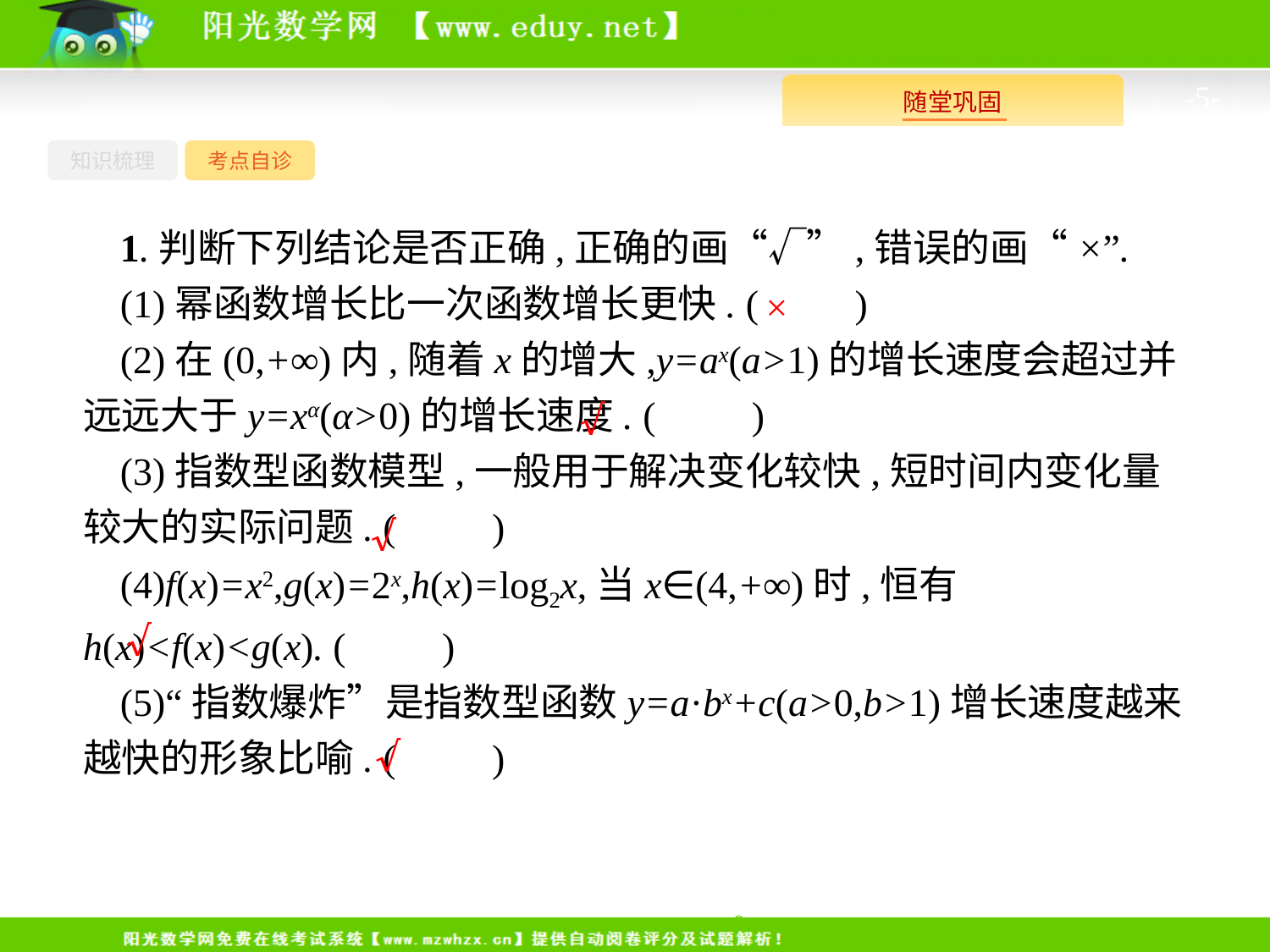

-5-
知识梳理
考点自诊
1.判断下列结论是否正确,正确的画“√”,错误的画“×”.
(1)幂函数增长比一次函数增长更快. (　　)
(2)在(0,+∞)内,随着x的增大,y=ax(a>1)的增长速度会超过并远远大于y=xα(α>0)的增长速度. (　　)
(3)指数型函数模型,一般用于解决变化较快,短时间内变化量较大的实际问题. (　　)
(4)f(x)=x2,g(x)=2x,h(x)=log2x,当x∈(4,+∞)时,恒有h(x)<f(x)<g(x). (　　)
(5)“指数爆炸”是指数型函数y=a·bx+c(a>0,b>1)增长速度越来越快的形象比喻. (　　)
×
√
√
√
√